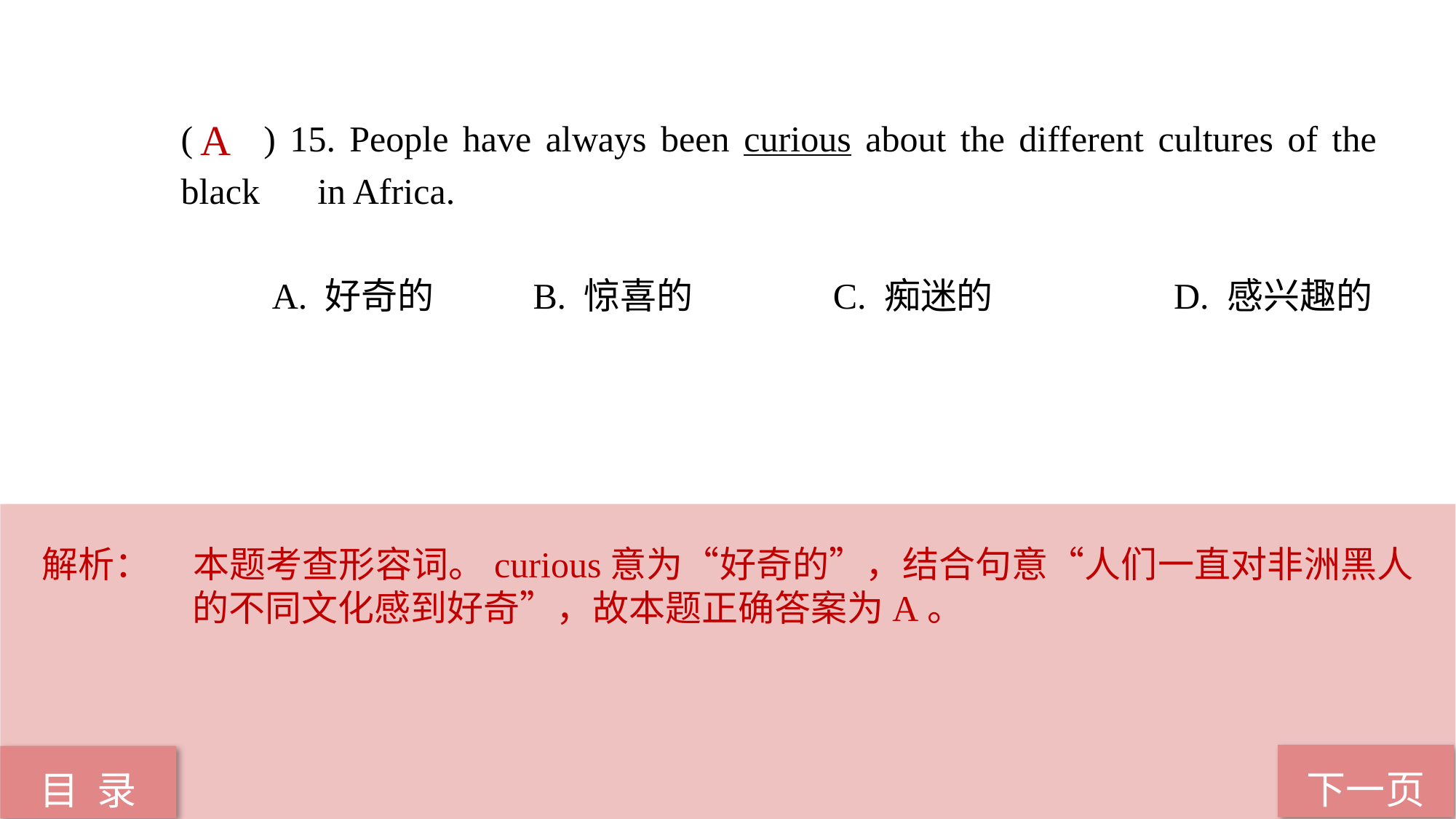

(     ) 15. People have always been curious about the different cultures of the black 	   in Africa.

          A. 好奇的           B. 惊喜的                C. 痴迷的                     D. 感兴趣的
A
解析：	本题考查形容词。curious意为“好奇的”，结合句意“人们一直对非洲黑人的不同文化感到好奇”，故本题正确答案为A。